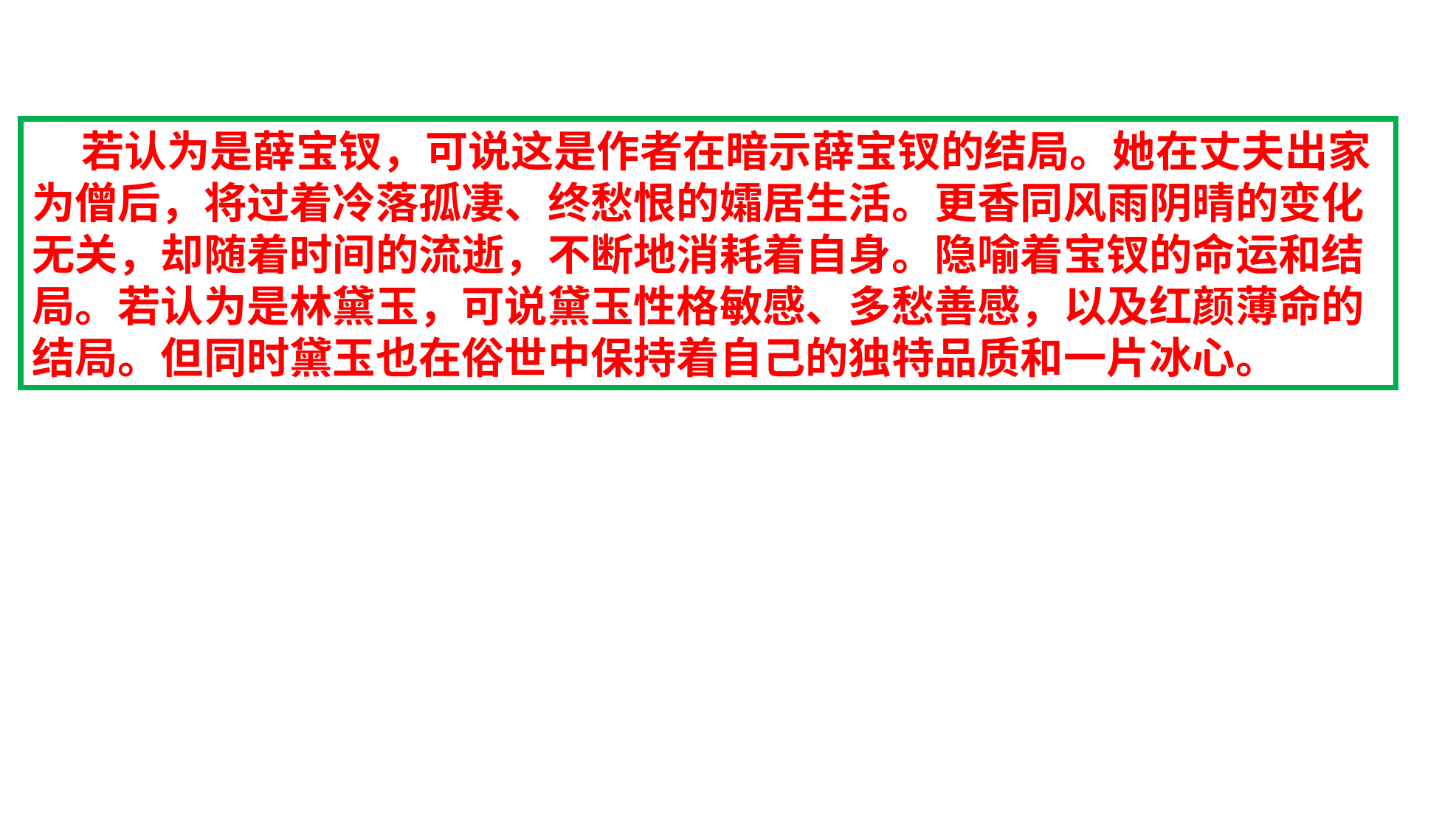

若认为是薛宝钗，可说这是作者在暗示薛宝钗的结局。她在丈夫出家为僧后，将过着冷落孤凄、终愁恨的孀居生活。更香同风雨阴晴的变化无关，却随着时间的流逝，不断地消耗着自身。隐喻着宝钗的命运和结局。若认为是林黛玉，可说黛玉性格敏感、多愁善感，以及红颜薄命的结局。但同时黛玉也在俗世中保持着自己的独特品质和一片冰心。